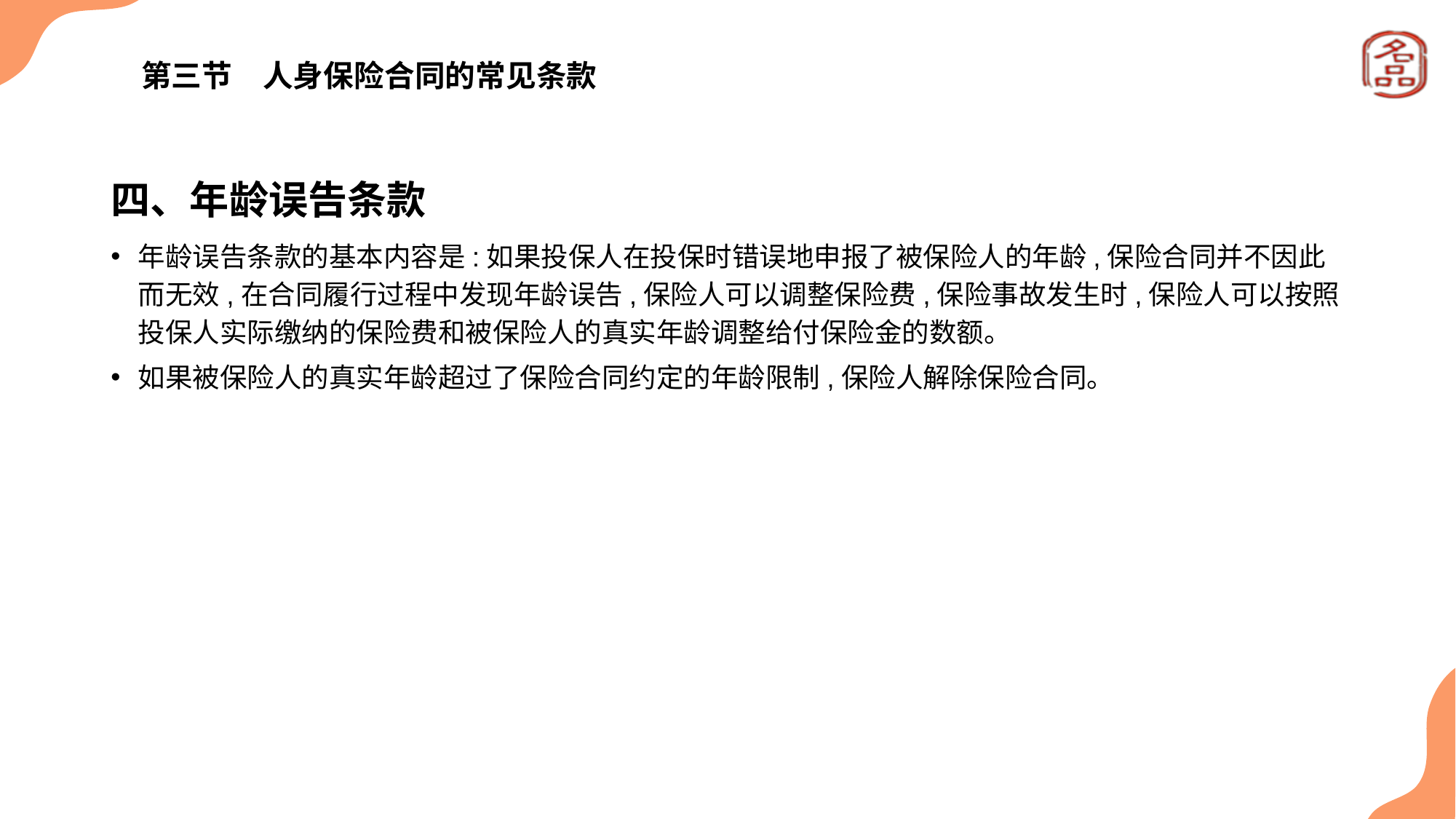

# 第三节　人身保险合同的常见条款
四、年龄误告条款
年龄误告条款的基本内容是:如果投保人在投保时错误地申报了被保险人的年龄,保险合同并不因此而无效,在合同履行过程中发现年龄误告,保险人可以调整保险费,保险事故发生时,保险人可以按照投保人实际缴纳的保险费和被保险人的真实年龄调整给付保险金的数额。
如果被保险人的真实年龄超过了保险合同约定的年龄限制,保险人解除保险合同。